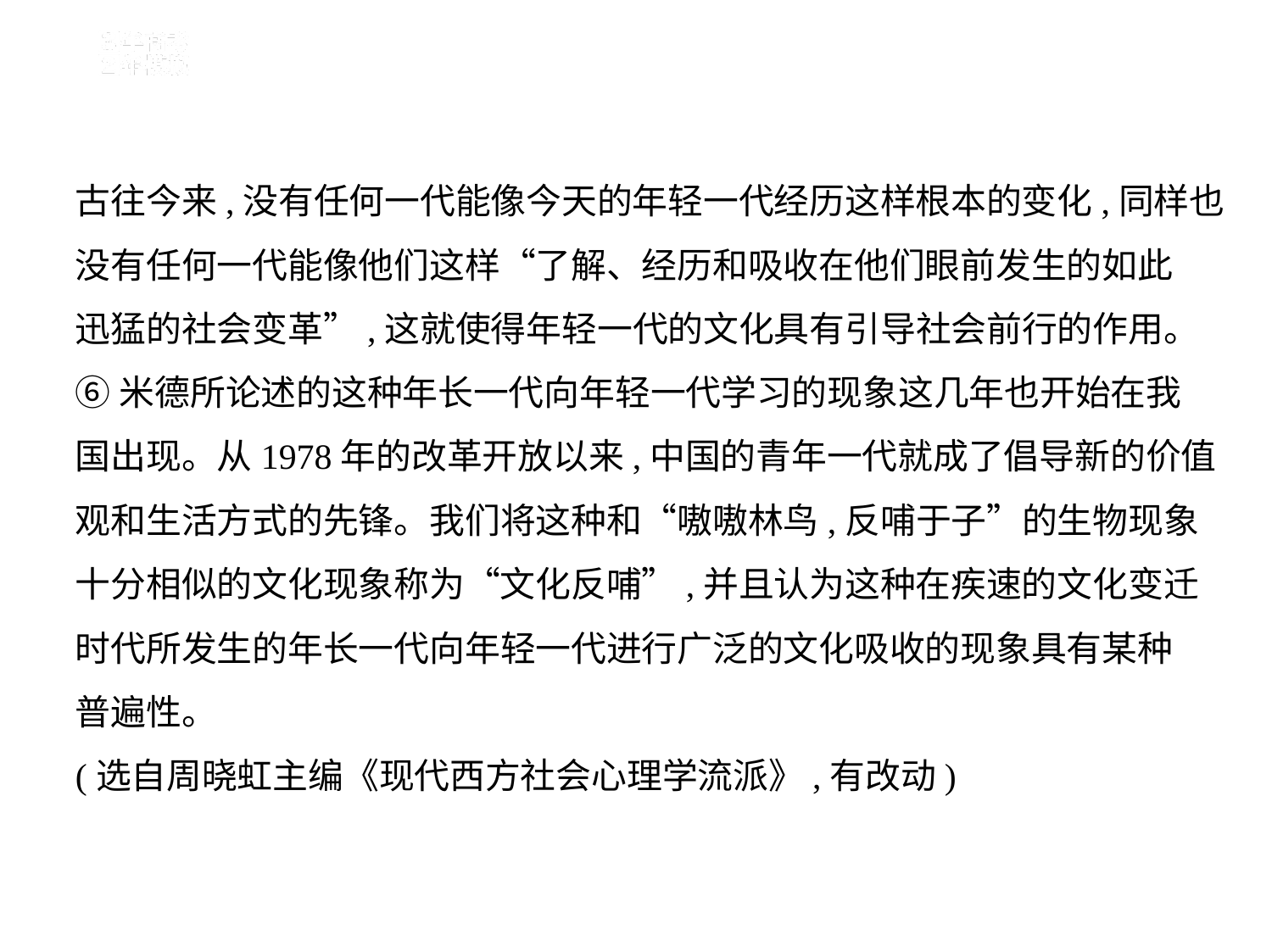

古往今来,没有任何一代能像今天的年轻一代经历这样根本的变化,同样也
没有任何一代能像他们这样“了解、经历和吸收在他们眼前发生的如此
迅猛的社会变革”,这就使得年轻一代的文化具有引导社会前行的作用。
⑥米德所论述的这种年长一代向年轻一代学习的现象这几年也开始在我
国出现。从1978年的改革开放以来,中国的青年一代就成了倡导新的价值
观和生活方式的先锋。我们将这种和“嗷嗷林鸟,反哺于子”的生物现象
十分相似的文化现象称为“文化反哺”,并且认为这种在疾速的文化变迁
时代所发生的年长一代向年轻一代进行广泛的文化吸收的现象具有某种
普遍性。
(选自周晓虹主编《现代西方社会心理学流派》,有改动)